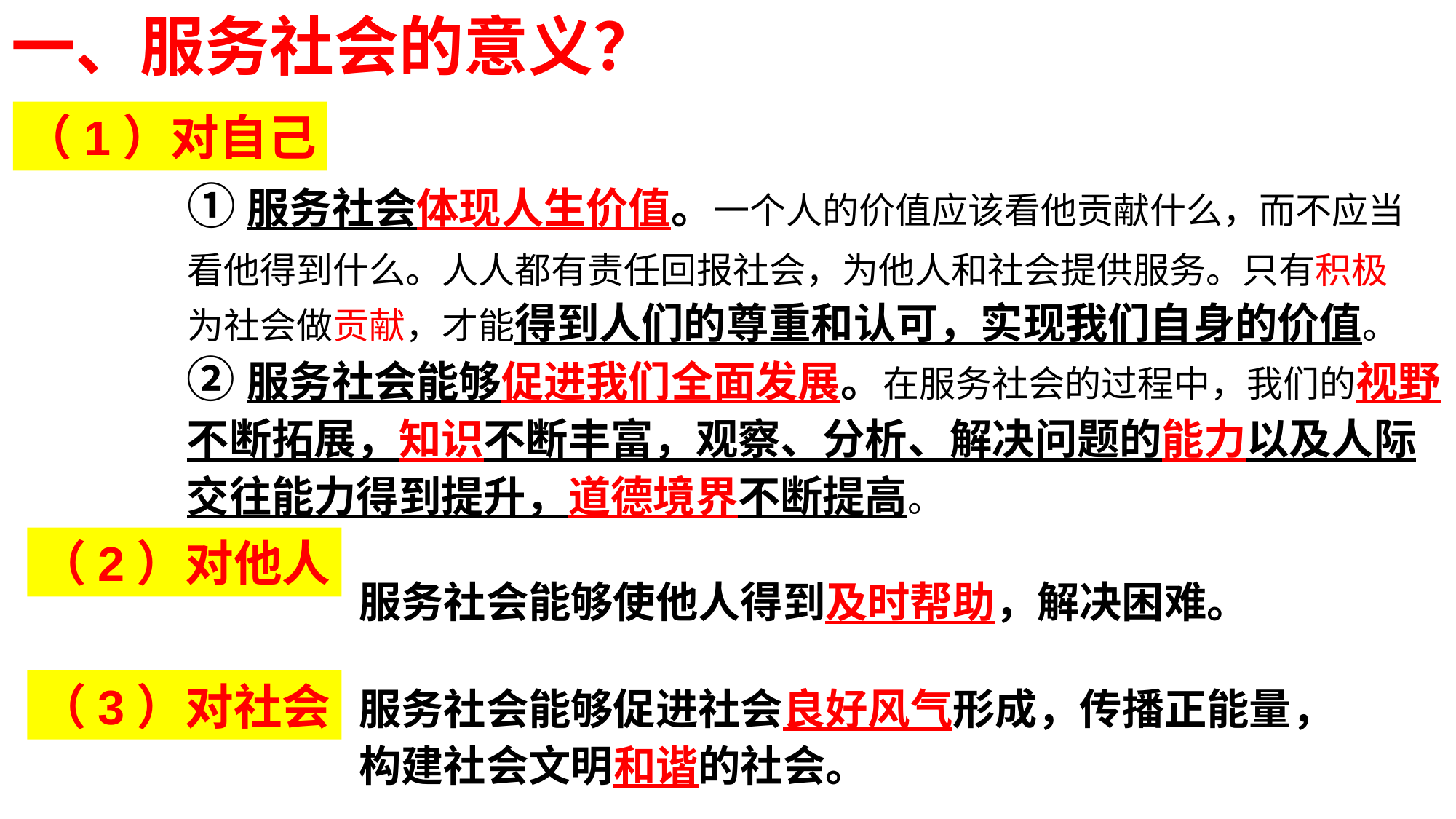

一、服务社会的意义？
（1）对自己
①服务社会体现人生价值。一个人的价值应该看他贡献什么，而不应当看他得到什么。人人都有责任回报社会，为他人和社会提供服务。只有积极为社会做贡献，才能得到人们的尊重和认可，实现我们自身的价值。
②服务社会能够促进我们全面发展。在服务社会的过程中，我们的视野不断拓展，知识不断丰富，观察、分析、解决问题的能力以及人际交往能力得到提升，道德境界不断提高。
（2）对他人
服务社会能够使他人得到及时帮助，解决困难。
（3）对社会
服务社会能够促进社会良好风气形成，传播正能量，
构建社会文明和谐的社会。